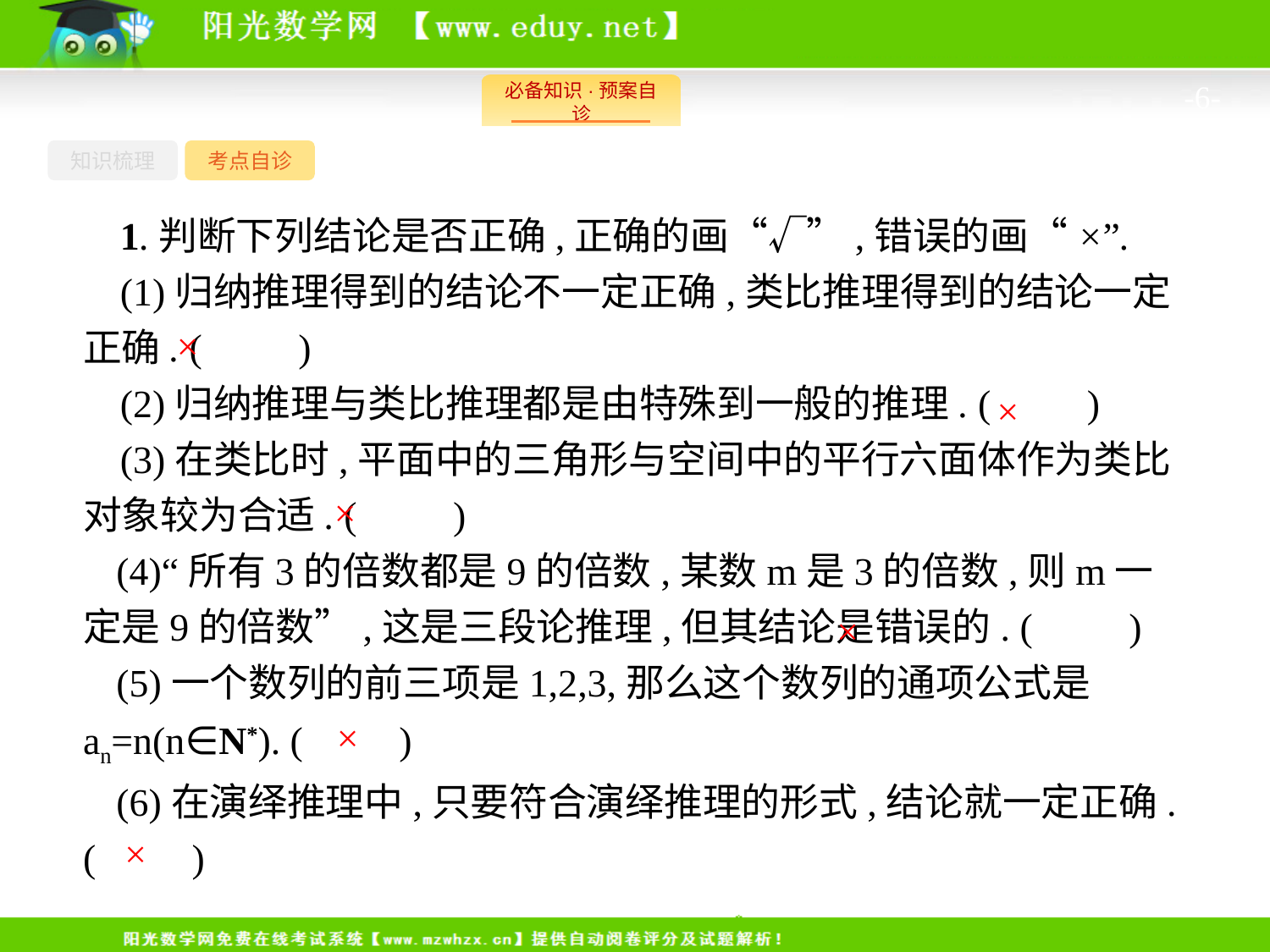

-6-
知识梳理
考点自诊
1.判断下列结论是否正确,正确的画“√”,错误的画“×”.
(1)归纳推理得到的结论不一定正确,类比推理得到的结论一定正确. (　　)
(2)归纳推理与类比推理都是由特殊到一般的推理. (　　)
(3)在类比时,平面中的三角形与空间中的平行六面体作为类比对象较为合适. (　　)
(4)“所有3的倍数都是9的倍数,某数m是3的倍数,则m一定是9的倍数”,这是三段论推理,但其结论是错误的. (　　)
(5)一个数列的前三项是1,2,3,那么这个数列的通项公式是an=n(n∈N*). (　　)
(6)在演绎推理中,只要符合演绎推理的形式,结论就一定正确. (　　)
×
×
×
×
×
×